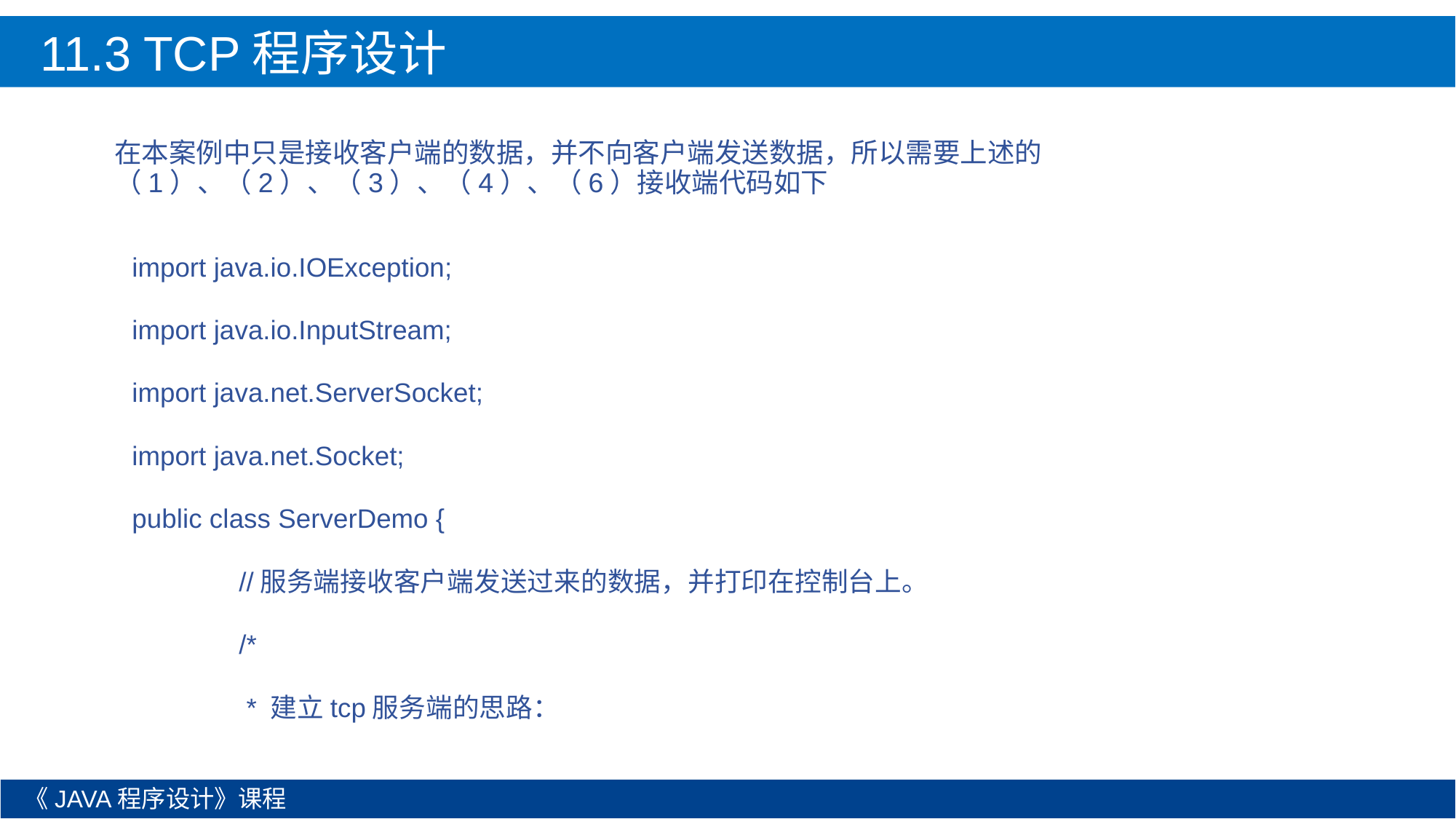

11.3 TCP程序设计
在本案例中只是接收客户端的数据，并不向客户端发送数据，所以需要上述的（1）、（2）、（3）、（4）、（6）接收端代码如下
import java.io.IOException;
import java.io.InputStream;
import java.net.ServerSocket;
import java.net.Socket;
public class ServerDemo {
	//服务端接收客户端发送过来的数据，并打印在控制台上。
	/*
	 * 建立tcp服务端的思路：
《JAVA程序设计》课程